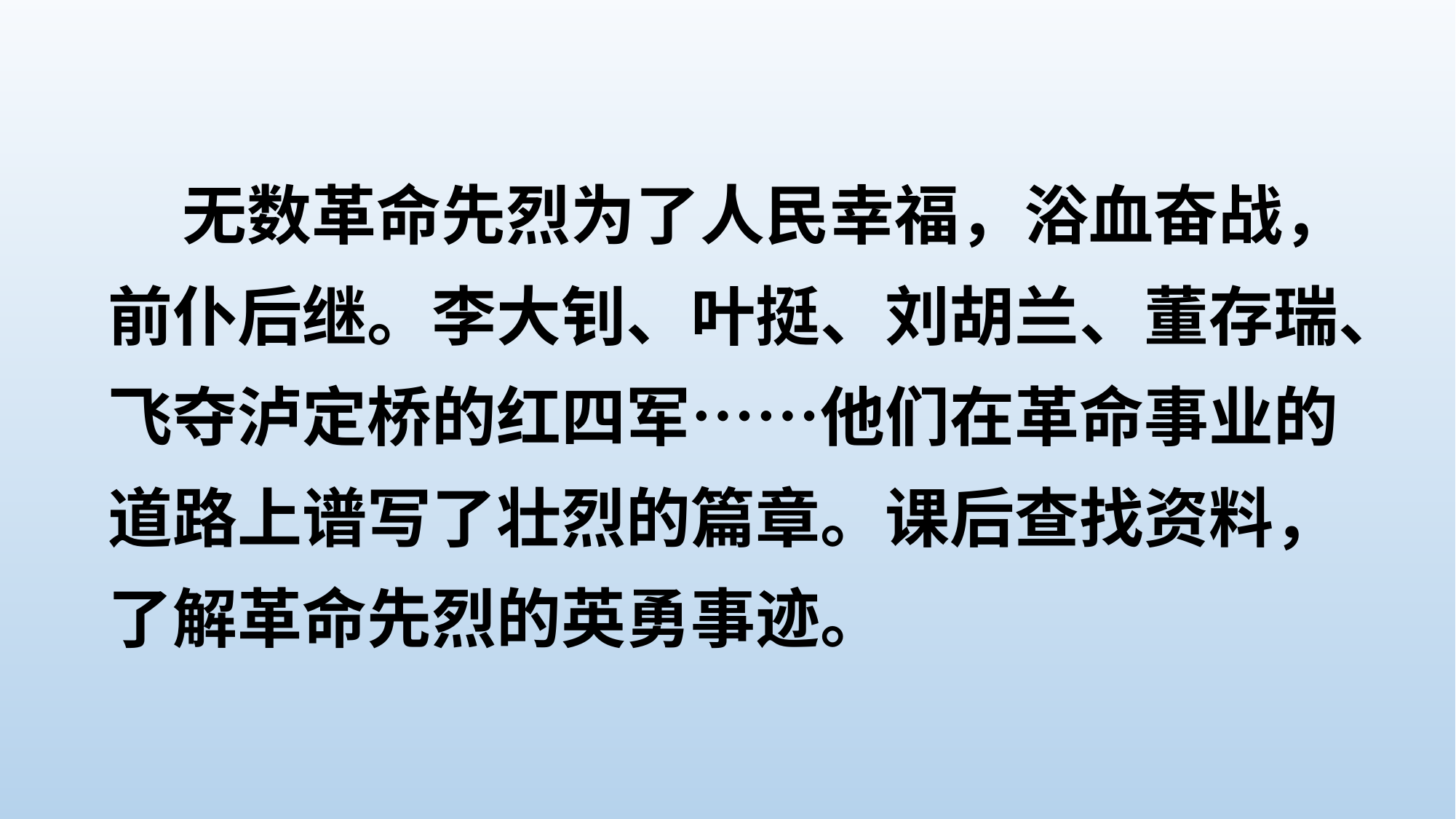

无数革命先烈为了人民幸福，浴血奋战，前仆后继。李大钊、叶挺、刘胡兰、董存瑞、飞夺泸定桥的红四军……他们在革命事业的道路上谱写了壮烈的篇章。课后查找资料，了解革命先烈的英勇事迹。